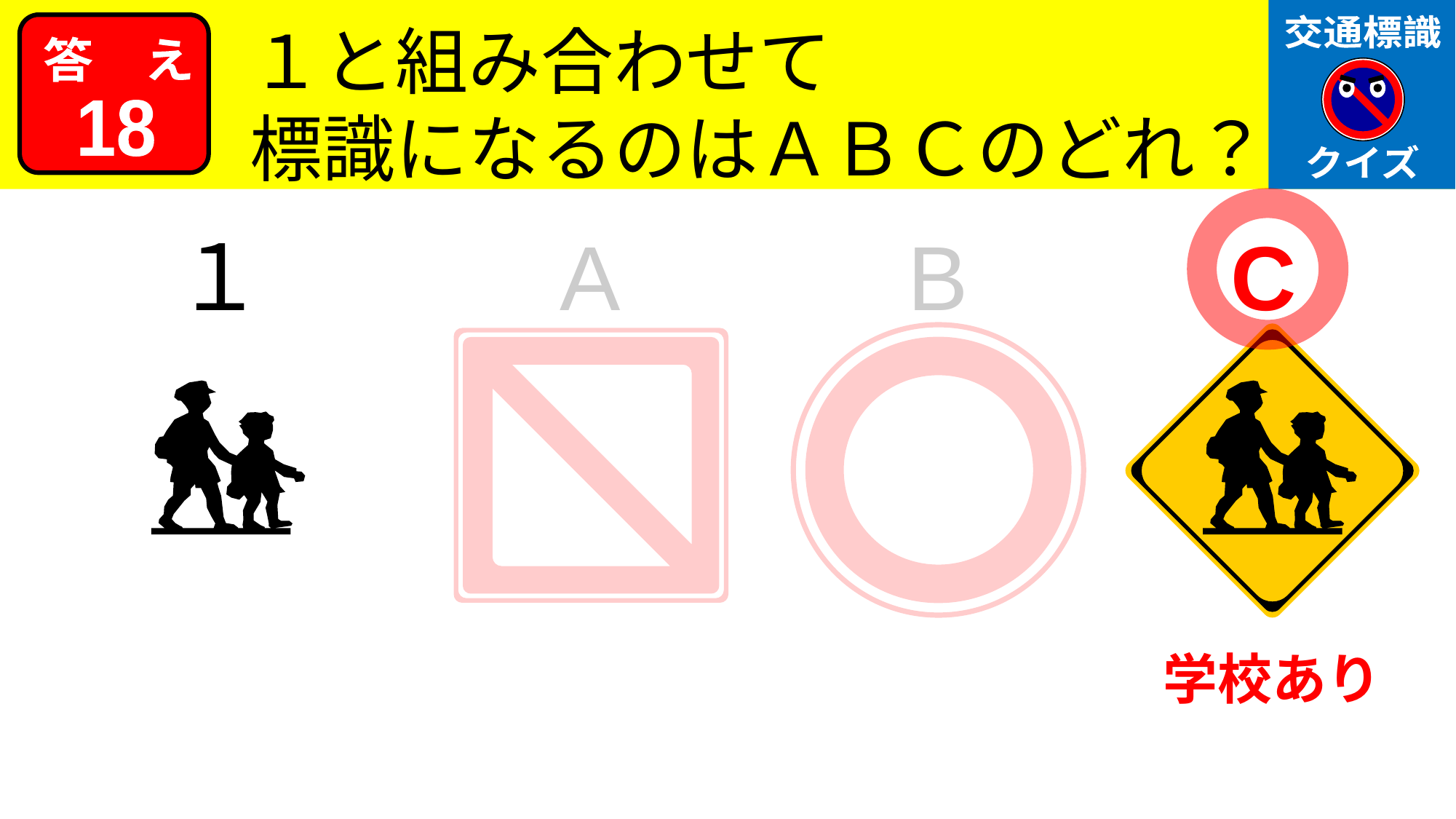

交通標識

クイズ
１と組み合わせて
標識になるのはＡＢＣのどれ？

答　え
18

１
A
B
C

学校あり